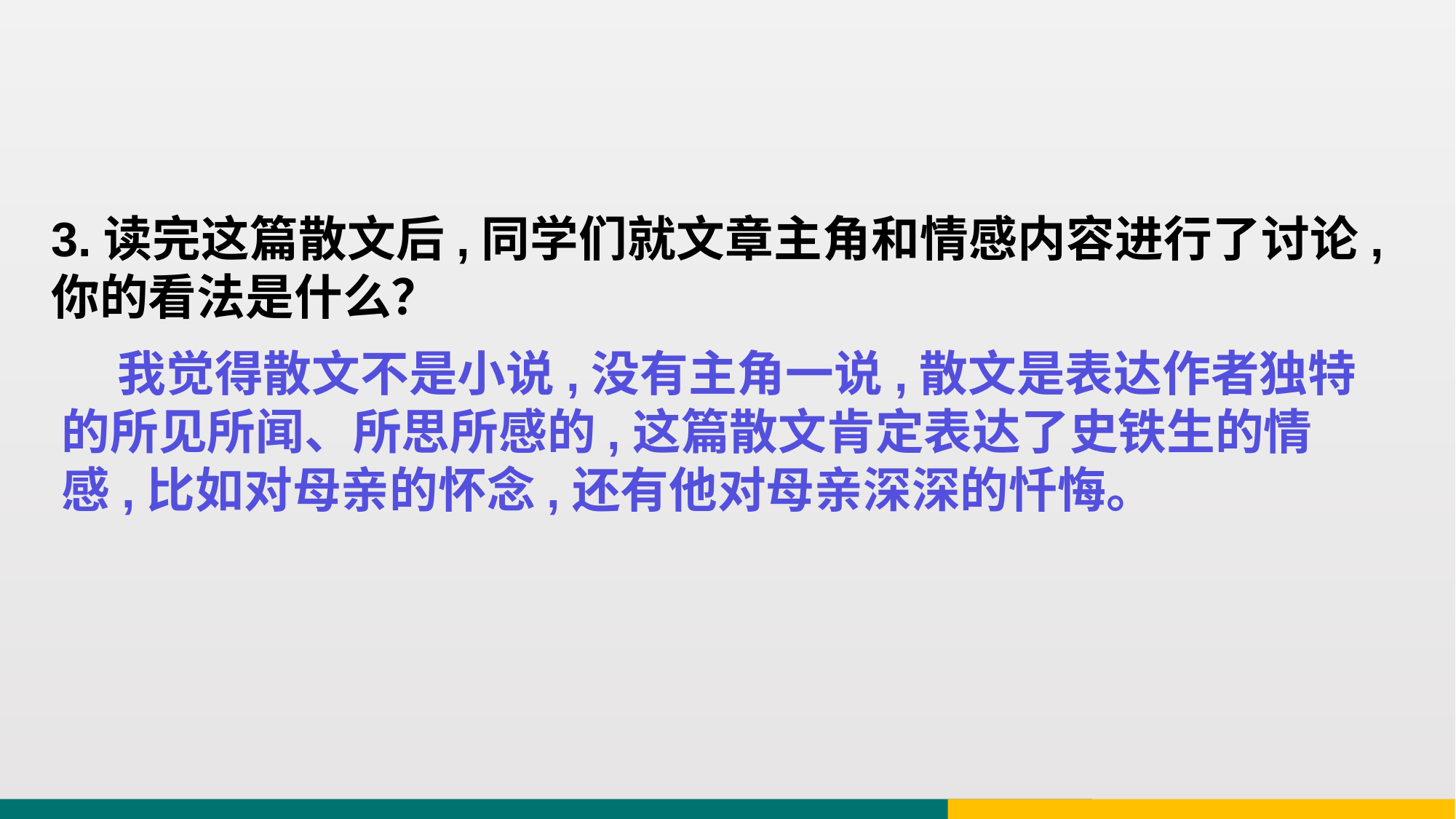

3.读完这篇散文后,同学们就文章主角和情感内容进行了讨论,你的看法是什么？
    我觉得散文不是小说,没有主角一说,散文是表达作者独特的所见所闻、所思所感的,这篇散文肯定表达了史铁生的情感,比如对母亲的怀念,还有他对母亲深深的忏悔。